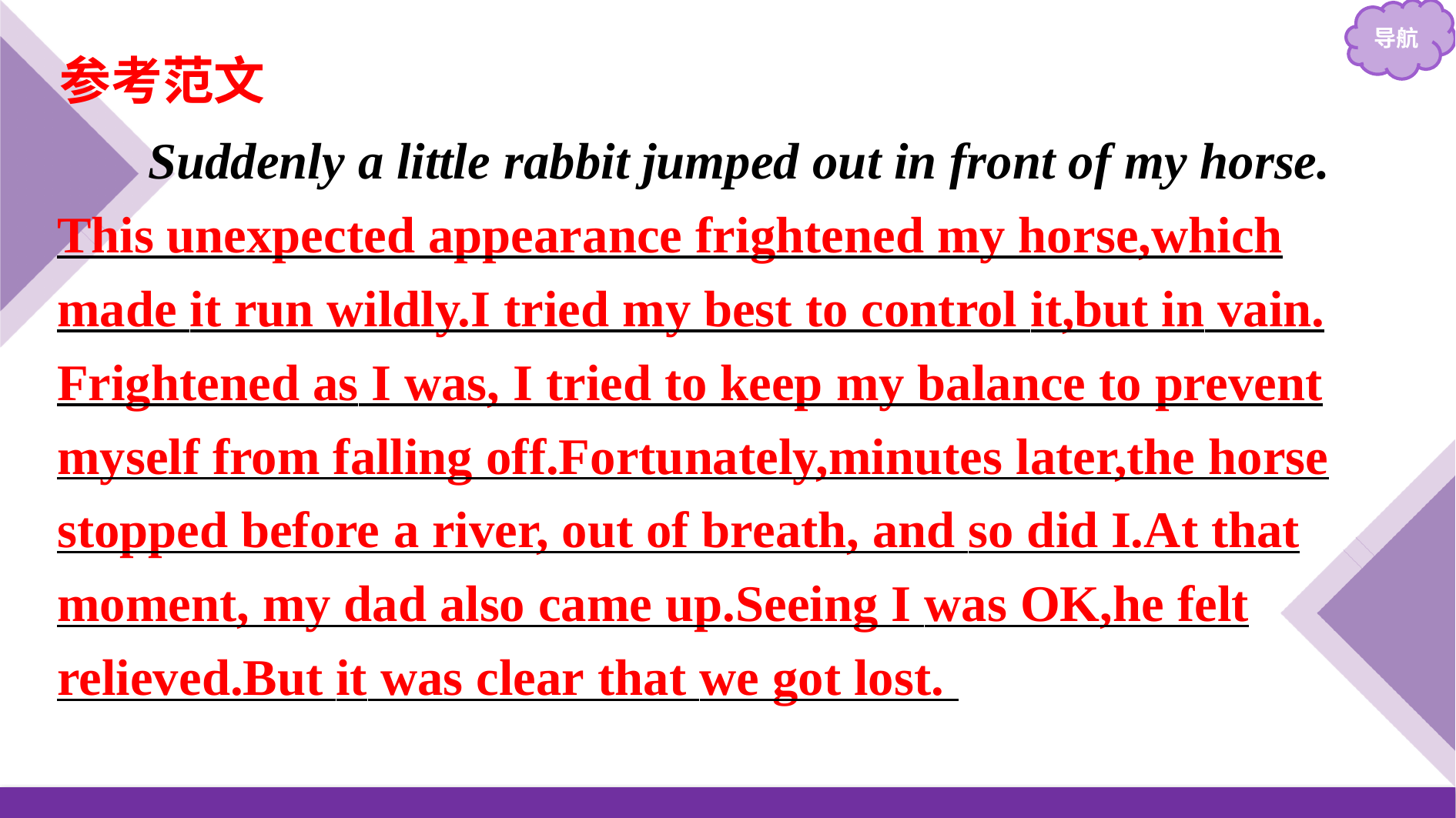

参考范文
Suddenly a little rabbit jumped out in front of my horse. This unexpected appearance frightened my horse,which made it run wildly.I tried my best to control it,but in vain. Frightened as I was, I tried to keep my balance to prevent myself from falling off.Fortunately,minutes later,the horse stopped before a river, out of breath, and so did I.At that moment, my dad also came up.Seeing I was OK,he felt relieved.But it was clear that we got lost.